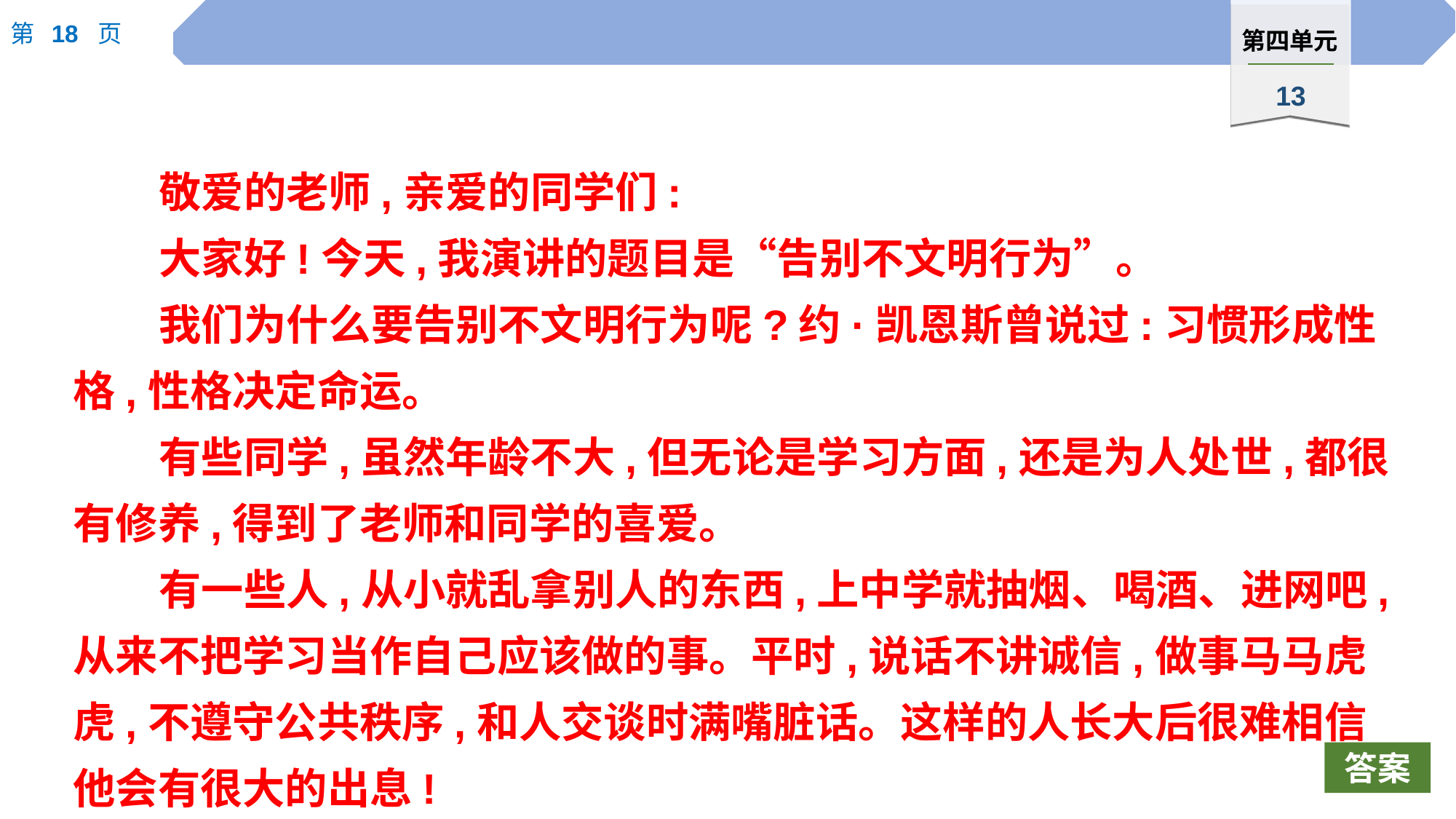

敬爱的老师,亲爱的同学们:
大家好!今天,我演讲的题目是“告别不文明行为”。
我们为什么要告别不文明行为呢?约·凯恩斯曾说过:习惯形成性格,性格决定命运。
有些同学,虽然年龄不大,但无论是学习方面,还是为人处世,都很有修养,得到了老师和同学的喜爱。
有一些人,从小就乱拿别人的东西,上中学就抽烟、喝酒、进网吧,从来不把学习当作自己应该做的事。平时,说话不讲诚信,做事马马虎虎,不遵守公共秩序,和人交谈时满嘴脏话。这样的人长大后很难相信他会有很大的出息!
答案